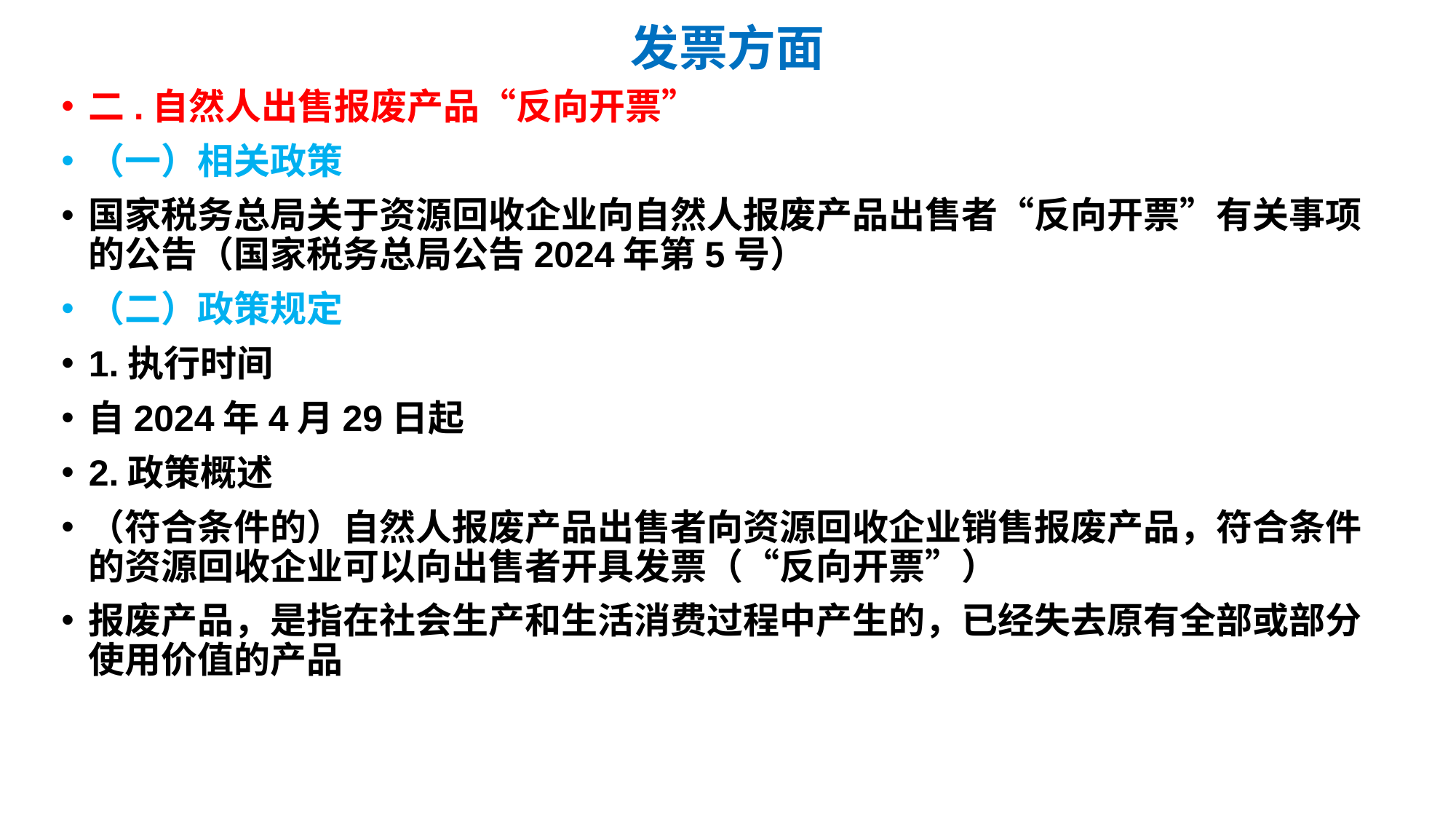

# 发票方面
二.自然人出售报废产品“反向开票”
（一）相关政策
国家税务总局关于资源回收企业向自然人报废产品出售者“反向开票”有关事项的公告（国家税务总局公告2024年第5号）
（二）政策规定
1.执行时间
自2024年4月29日起
2.政策概述
（符合条件的）自然人报废产品出售者向资源回收企业销售报废产品，符合条件的资源回收企业可以向出售者开具发票（“反向开票”）
报废产品，是指在社会生产和生活消费过程中产生的，已经失去原有全部或部分使用价值的产品